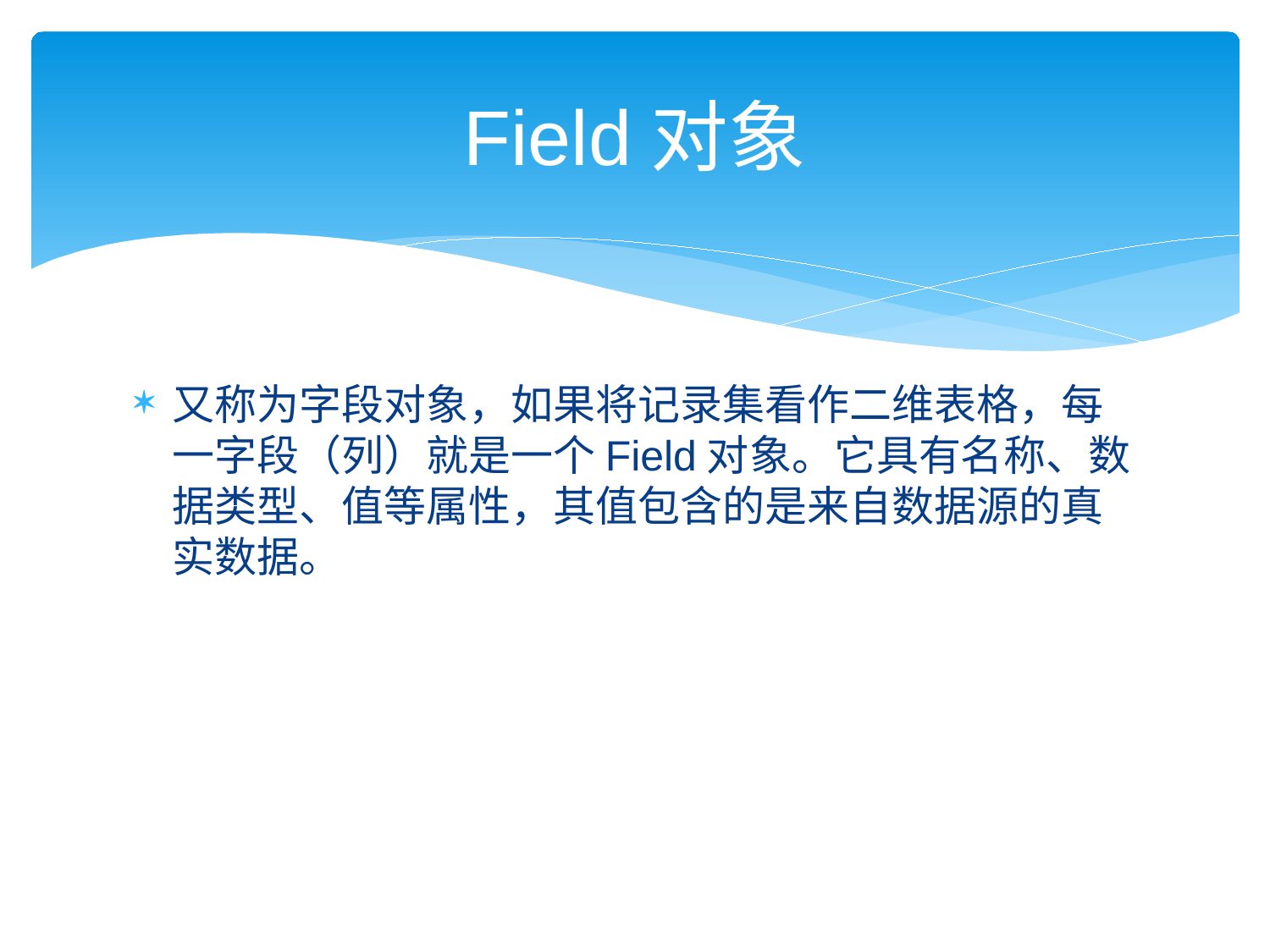

# Field对象
又称为字段对象，如果将记录集看作二维表格，每一字段（列）就是一个Field对象。它具有名称、数据类型、值等属性，其值包含的是来自数据源的真实数据。